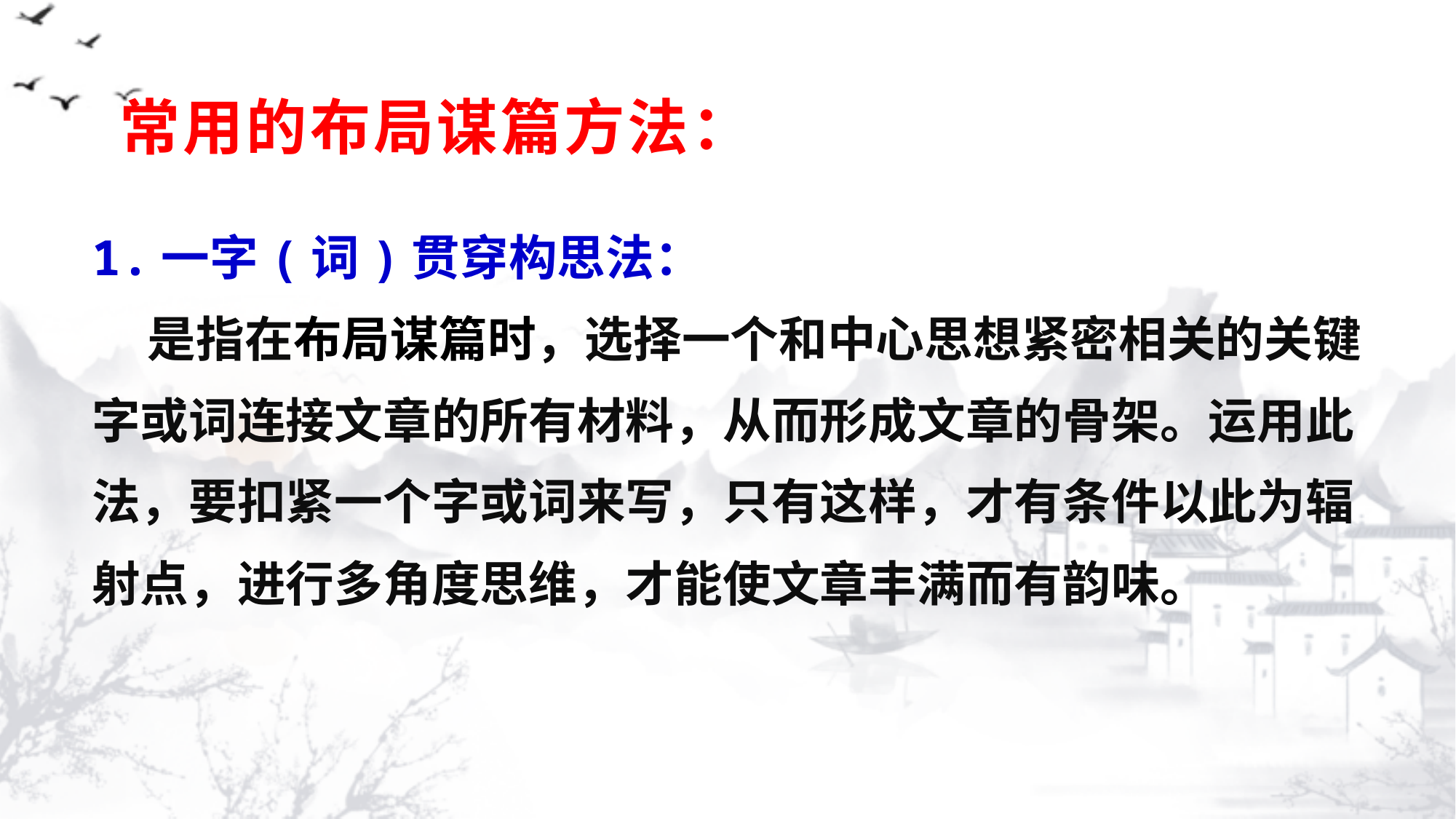

常用的布局谋篇方法：
1.一字(词)贯穿构思法：
    是指在布局谋篇时，选择一个和中心思想紧密相关的关键字或词连接文章的所有材料，从而形成文章的骨架。运用此法，要扣紧一个字或词来写，只有这样，才有条件以此为辐射点，进行多角度思维，才能使文章丰满而有韵味。